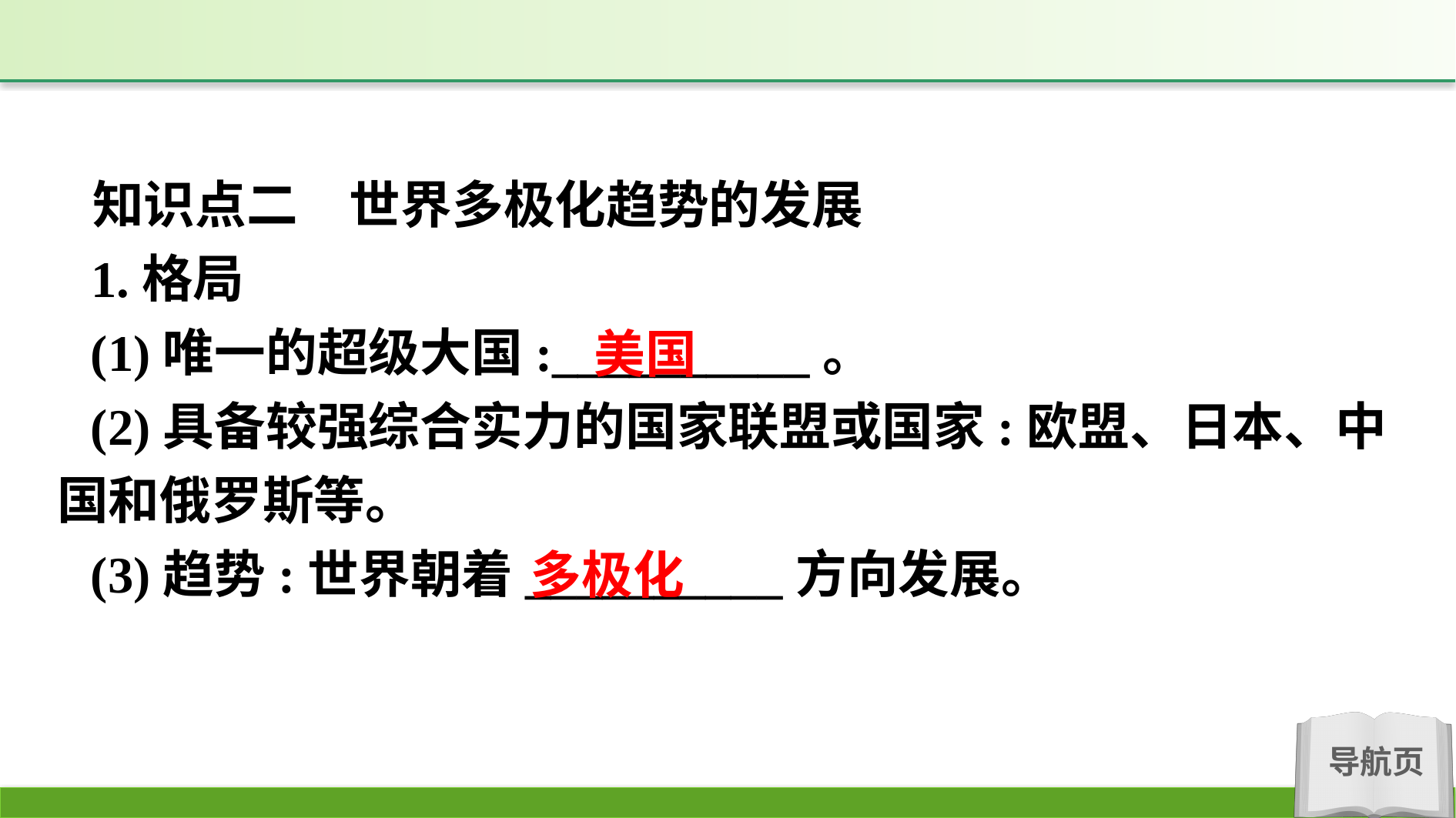

知识点二　世界多极化趋势的发展
1.格局
(1)唯一的超级大国:__________。
(2)具备较强综合实力的国家联盟或国家:欧盟、日本、中国和俄罗斯等。
(3)趋势:世界朝着__________方向发展。
美国
多极化